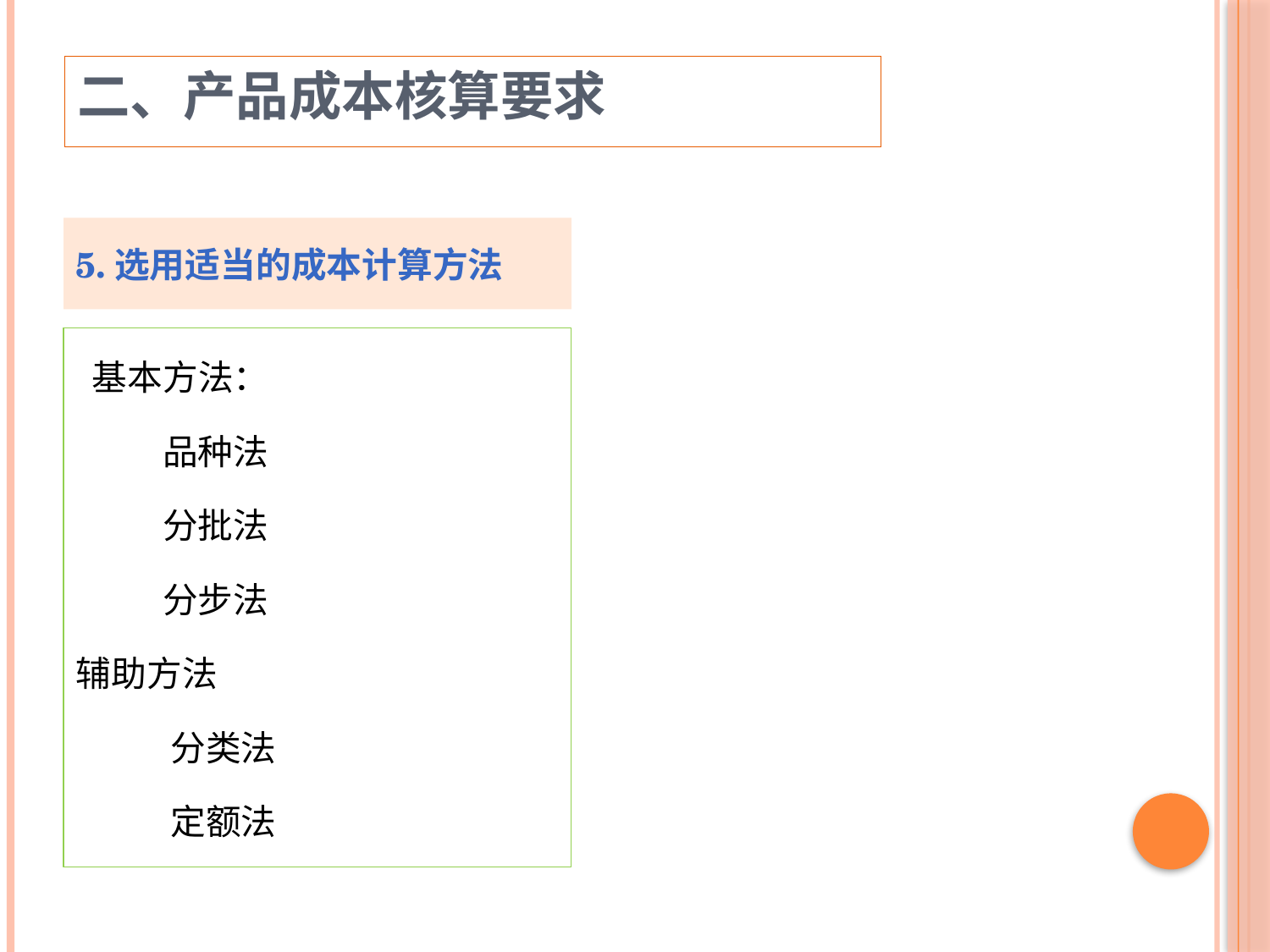

二、产品成本核算要求
5.选用适当的成本计算方法
 基本方法：
          品种法
          分批法
          分步法
辅助方法
           分类法
           定额法